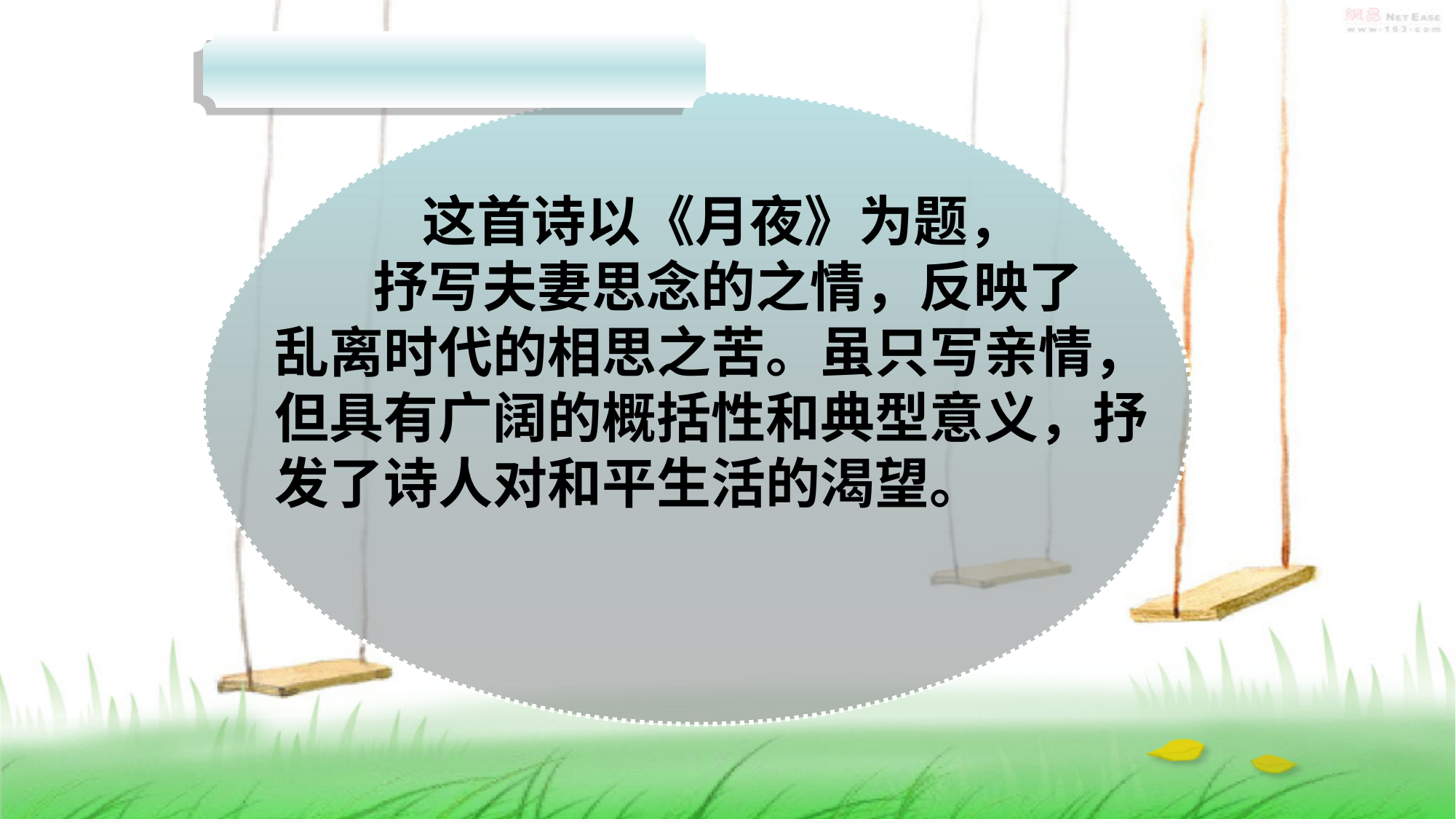

#

                 这首诗以《月夜》为题，
       抒写夫妻思念的之情，反映了
乱离时代的相思之苦。虽只写亲情，但具有广阔的概括性和典型意义，抒发了诗人对和平生活的渴望。